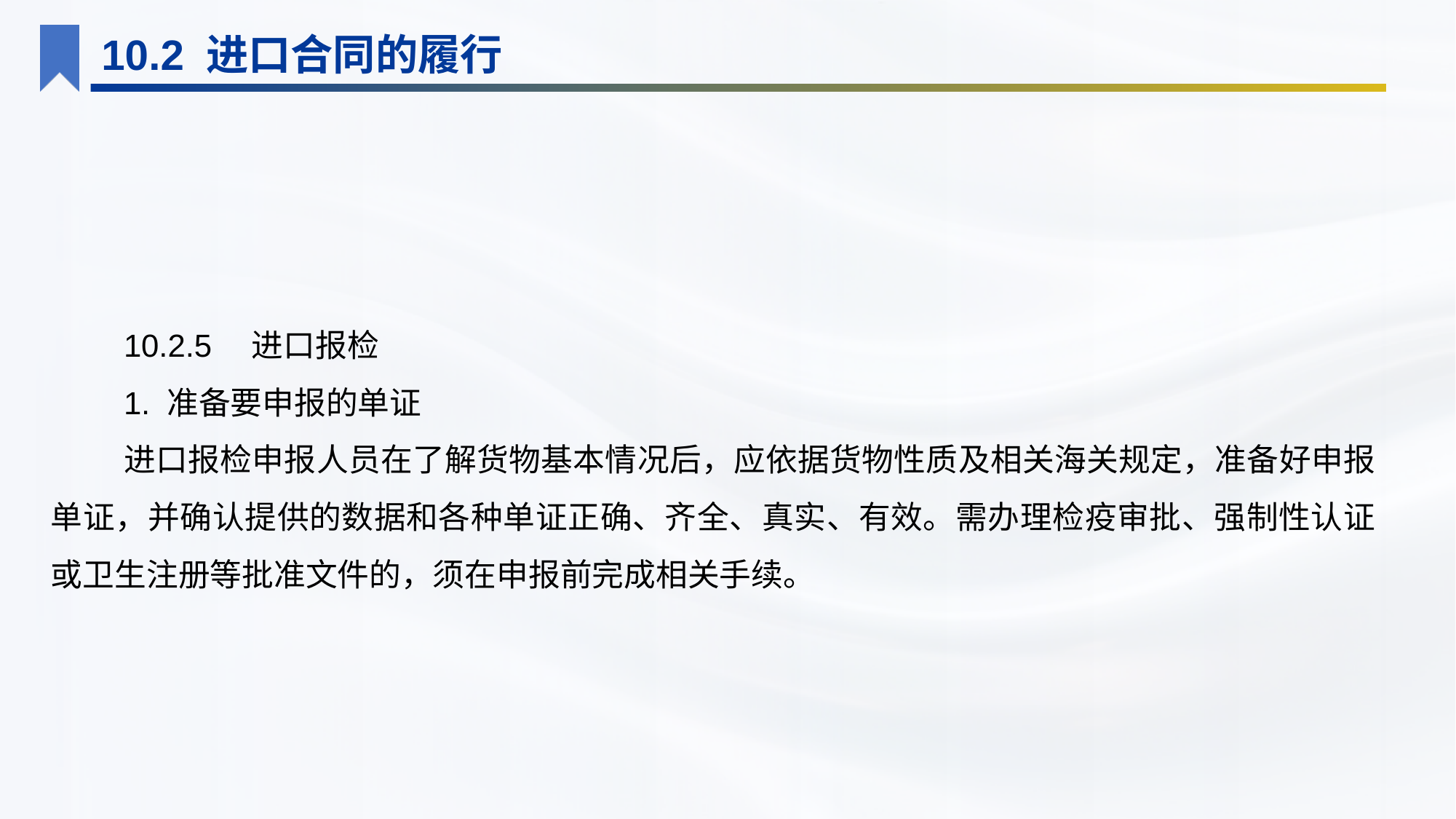

10.2 进口合同的履行
10.2.5　进口报检
1. 准备要申报的单证
进口报检申报人员在了解货物基本情况后，应依据货物性质及相关海关规定，准备好申报单证，并确认提供的数据和各种单证正确、齐全、真实、有效。需办理检疫审批、强制性认证或卫生注册等批准文件的，须在申报前完成相关手续。